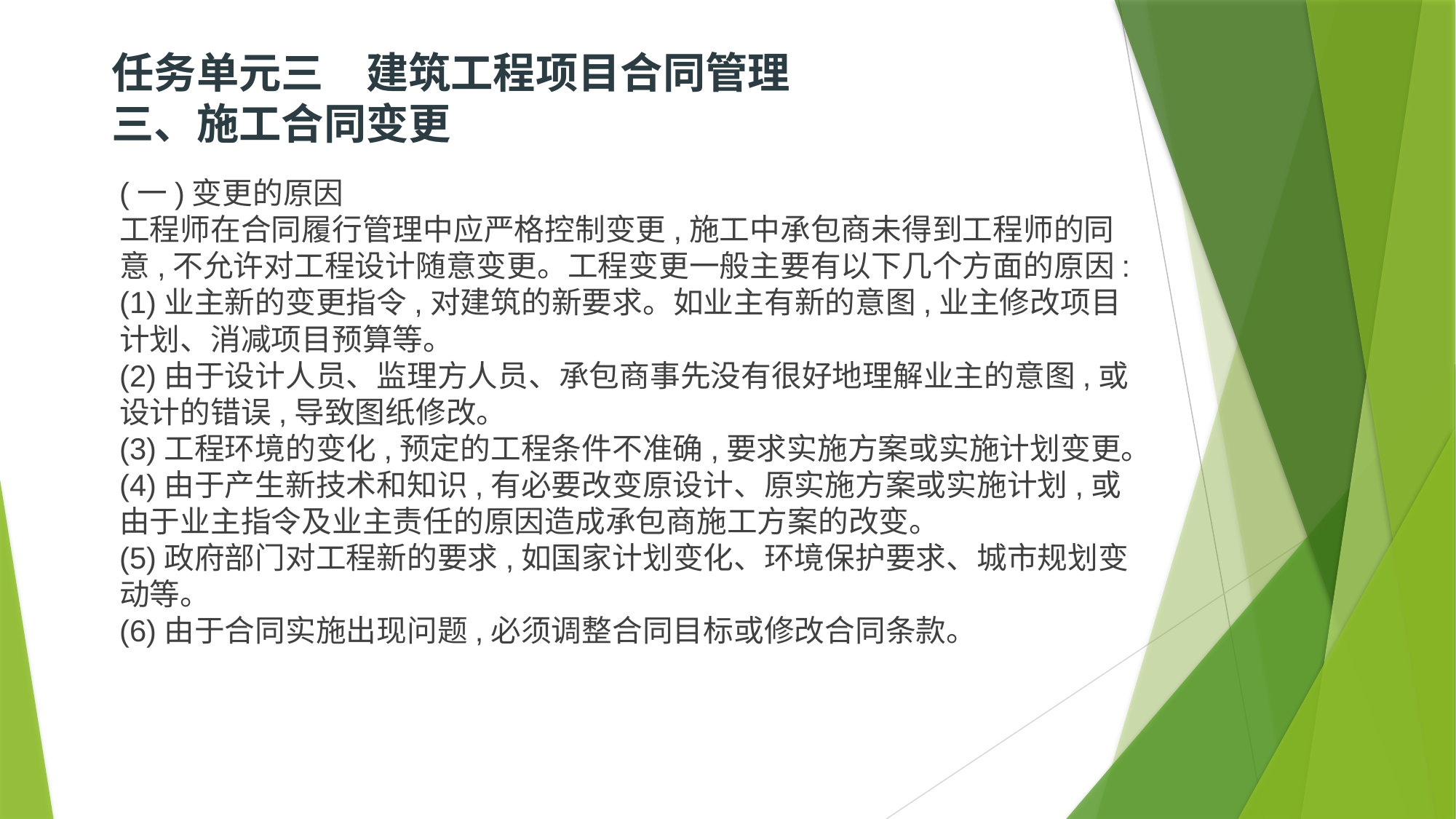

# 任务单元三　建筑工程项目合同管理  三、施工合同变更
(一)变更的原因
工程师在合同履行管理中应严格控制变更,施工中承包商未得到工程师的同意,不允许对工程设计随意变更。工程变更一般主要有以下几个方面的原因:
(1)业主新的变更指令,对建筑的新要求。如业主有新的意图,业主修改项目计划、消减项目预算等。
(2)由于设计人员、监理方人员、承包商事先没有很好地理解业主的意图,或设计的错误,导致图纸修改。
(3)工程环境的变化,预定的工程条件不准确,要求实施方案或实施计划变更。
(4)由于产生新技术和知识,有必要改变原设计、原实施方案或实施计划,或由于业主指令及业主责任的原因造成承包商施工方案的改变。
(5)政府部门对工程新的要求,如国家计划变化、环境保护要求、城市规划变动等。
(6)由于合同实施出现问题,必须调整合同目标或修改合同条款。